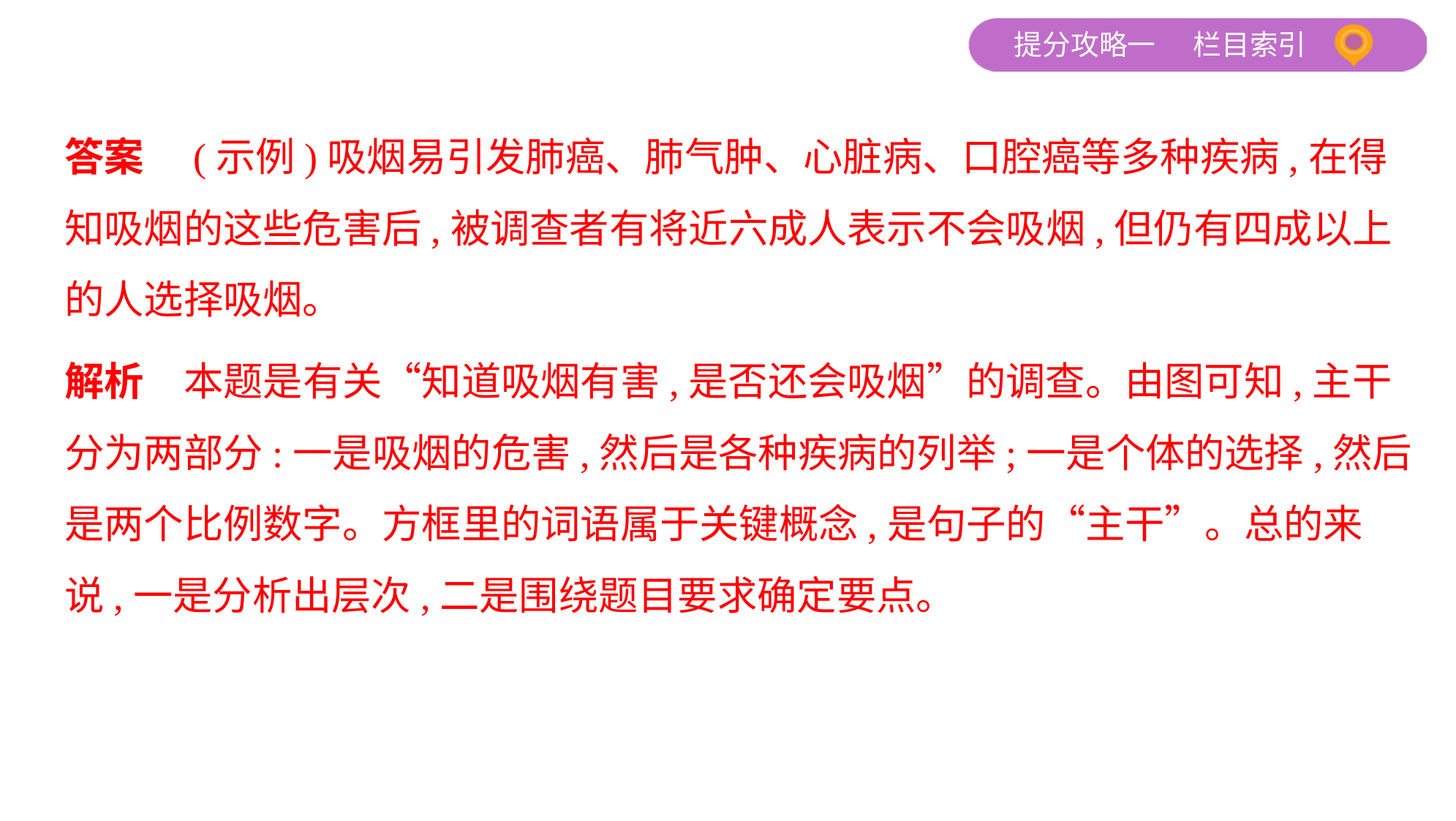

答案　(示例)吸烟易引发肺癌、肺气肿、心脏病、口腔癌等多种疾病,在得
知吸烟的这些危害后,被调查者有将近六成人表示不会吸烟,但仍有四成以上
的人选择吸烟。
解析　本题是有关“知道吸烟有害,是否还会吸烟”的调查。由图可知,主干
分为两部分:一是吸烟的危害,然后是各种疾病的列举;一是个体的选择,然后
是两个比例数字。方框里的词语属于关键概念,是句子的“主干”。总的来
说,一是分析出层次,二是围绕题目要求确定要点。